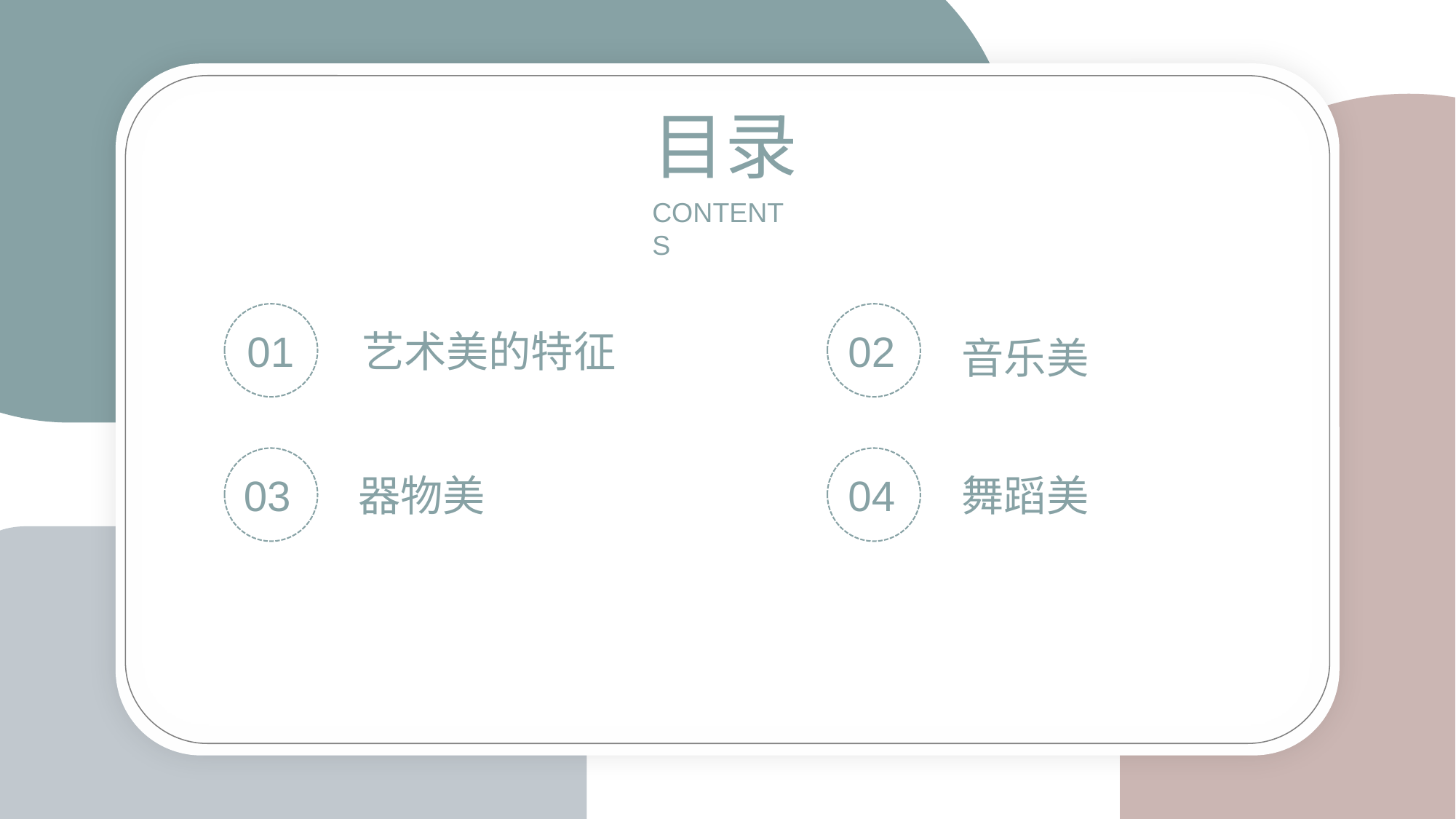

目录
CONTENTS

01
艺术美的特征
02
音乐美

03
器物美
04
舞蹈美